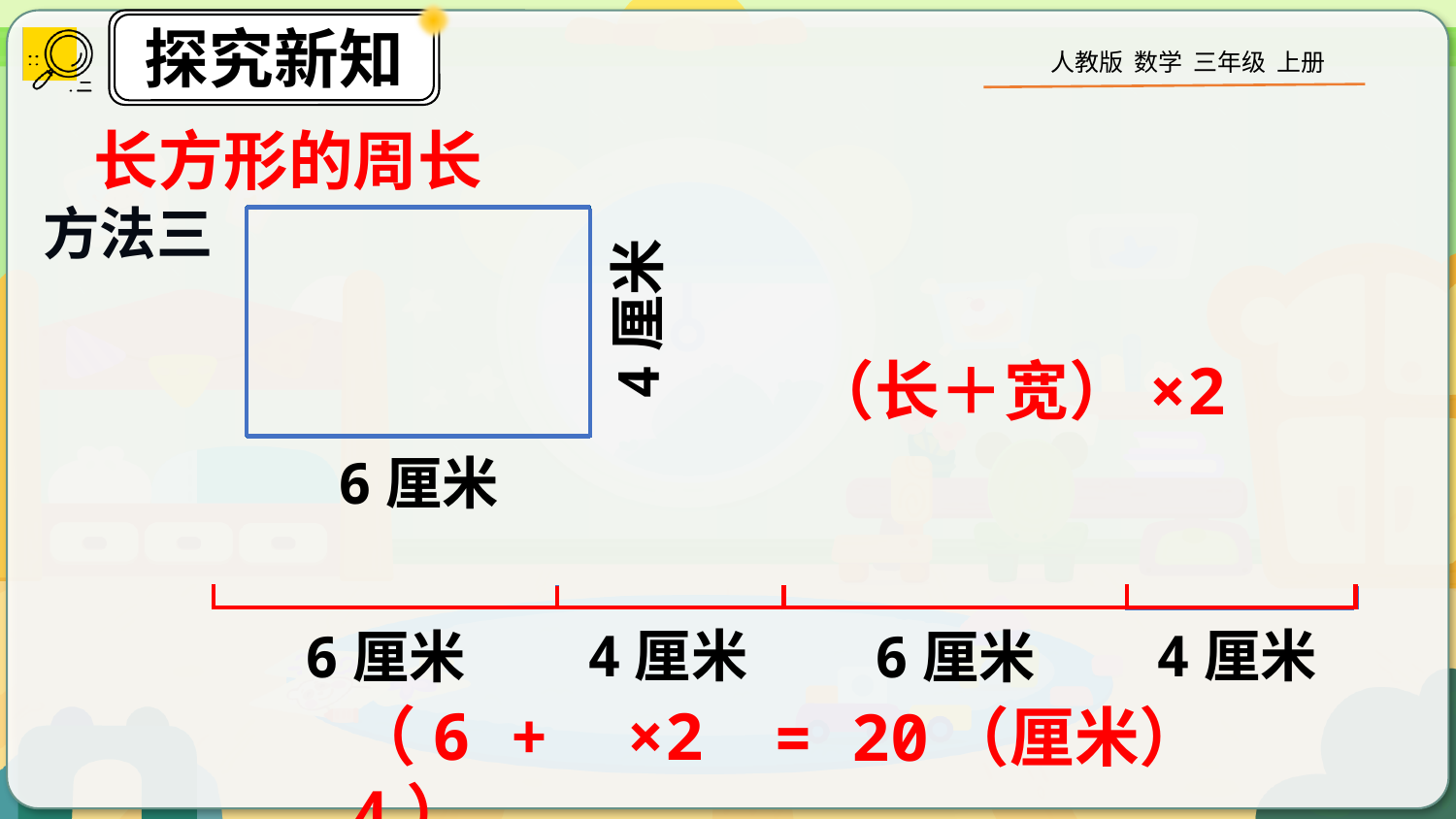

长方形的周长
方法三

4厘米
6厘米
（长＋宽）×2
4厘米
4厘米
6厘米
6厘米
（6 + 4）
×2
= 20（厘米）